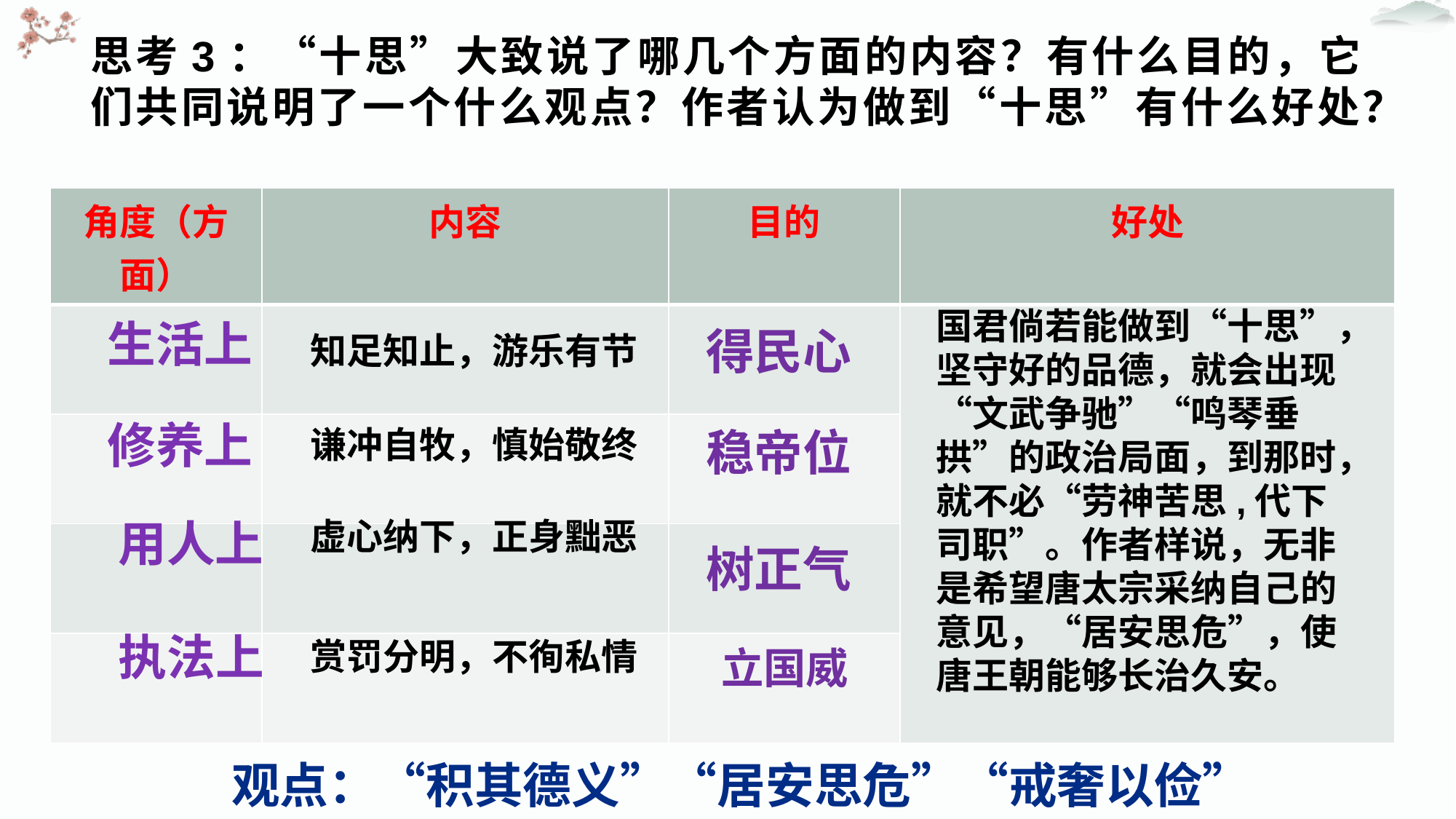

# 思考3：“十思”大致说了哪几个方面的内容？有什么目的，它们共同说明了一个什么观点？作者认为做到“十思”有什么好处？
| 角度（方面） | 内容 | 目的 | 好处 |
| --- | --- | --- | --- |
|  |  |  |  |
|  |  |  |  |
|  |  |  |  |
|  |  |  |  |
国君倘若能做到“十思”，坚守好的品德，就会出现“文武争驰”“鸣琴垂拱”的政治局面，到那时，就不必“劳神苦思,代下司职”。作者样说，无非是希望唐太宗采纳自己的意见，“居安思危”，使唐王朝能够长治久安。
生活上
得民心
知足知止，游乐有节
修养上
谦冲自牧，慎始敬终
稳帝位
用人上
虚心纳下，正身黜恶
树正气
执法上
赏罚分明，不徇私情
立国威
观点：“积其德义”“居安思危”“戒奢以俭”